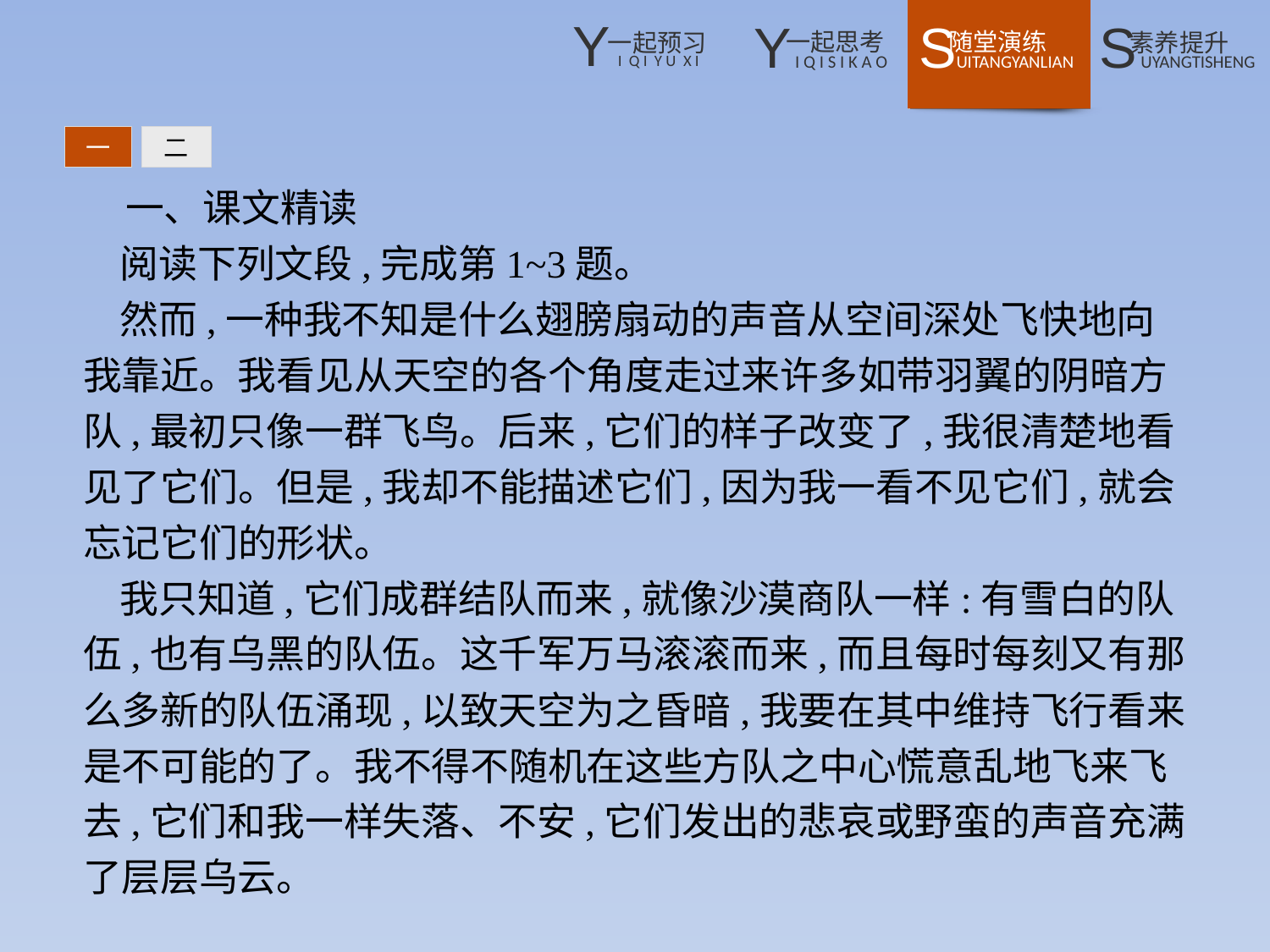

一
二
一、课文精读
阅读下列文段,完成第1~3题。
然而,一种我不知是什么翅膀扇动的声音从空间深处飞快地向我靠近。我看见从天空的各个角度走过来许多如带羽翼的阴暗方队,最初只像一群飞鸟。后来,它们的样子改变了,我很清楚地看见了它们。但是,我却不能描述它们,因为我一看不见它们,就会忘记它们的形状。
我只知道,它们成群结队而来,就像沙漠商队一样:有雪白的队伍,也有乌黑的队伍。这千军万马滚滚而来,而且每时每刻又有那么多新的队伍涌现,以致天空为之昏暗,我要在其中维持飞行看来是不可能的了。我不得不随机在这些方队之中心慌意乱地飞来飞去,它们和我一样失落、不安,它们发出的悲哀或野蛮的声音充满了层层乌云。